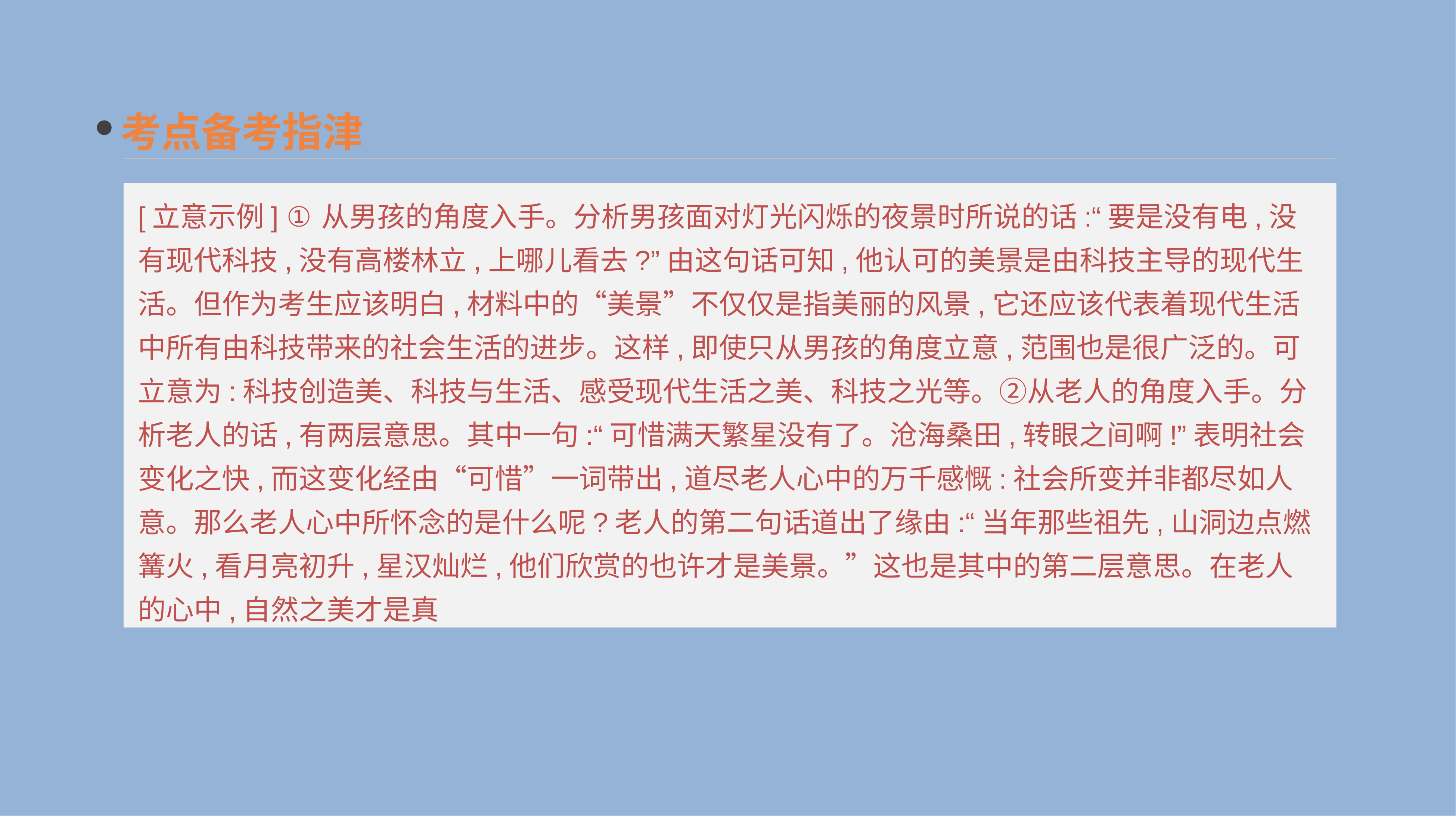

考点备考指津

[立意示例] ①从男孩的角度入手。分析男孩面对灯光闪烁的夜景时所说的话:“要是没有电,没有现代科技,没有高楼林立,上哪儿看去?”由这句话可知,他认可的美景是由科技主导的现代生活。但作为考生应该明白,材料中的“美景”不仅仅是指美丽的风景,它还应该代表着现代生活中所有由科技带来的社会生活的进步。这样,即使只从男孩的角度立意,范围也是很广泛的。可立意为:科技创造美、科技与生活、感受现代生活之美、科技之光等。②从老人的角度入手。分析老人的话,有两层意思。其中一句:“可惜满天繁星没有了。沧海桑田,转眼之间啊!”表明社会变化之快,而这变化经由“可惜”一词带出,道尽老人心中的万千感慨:社会所变并非都尽如人意。那么老人心中所怀念的是什么呢?老人的第二句话道出了缘由:“当年那些祖先,山洞边点燃篝火,看月亮初升,星汉灿烂,他们欣赏的也许才是美景。”这也是其中的第二层意思。在老人的心中,自然之美才是真